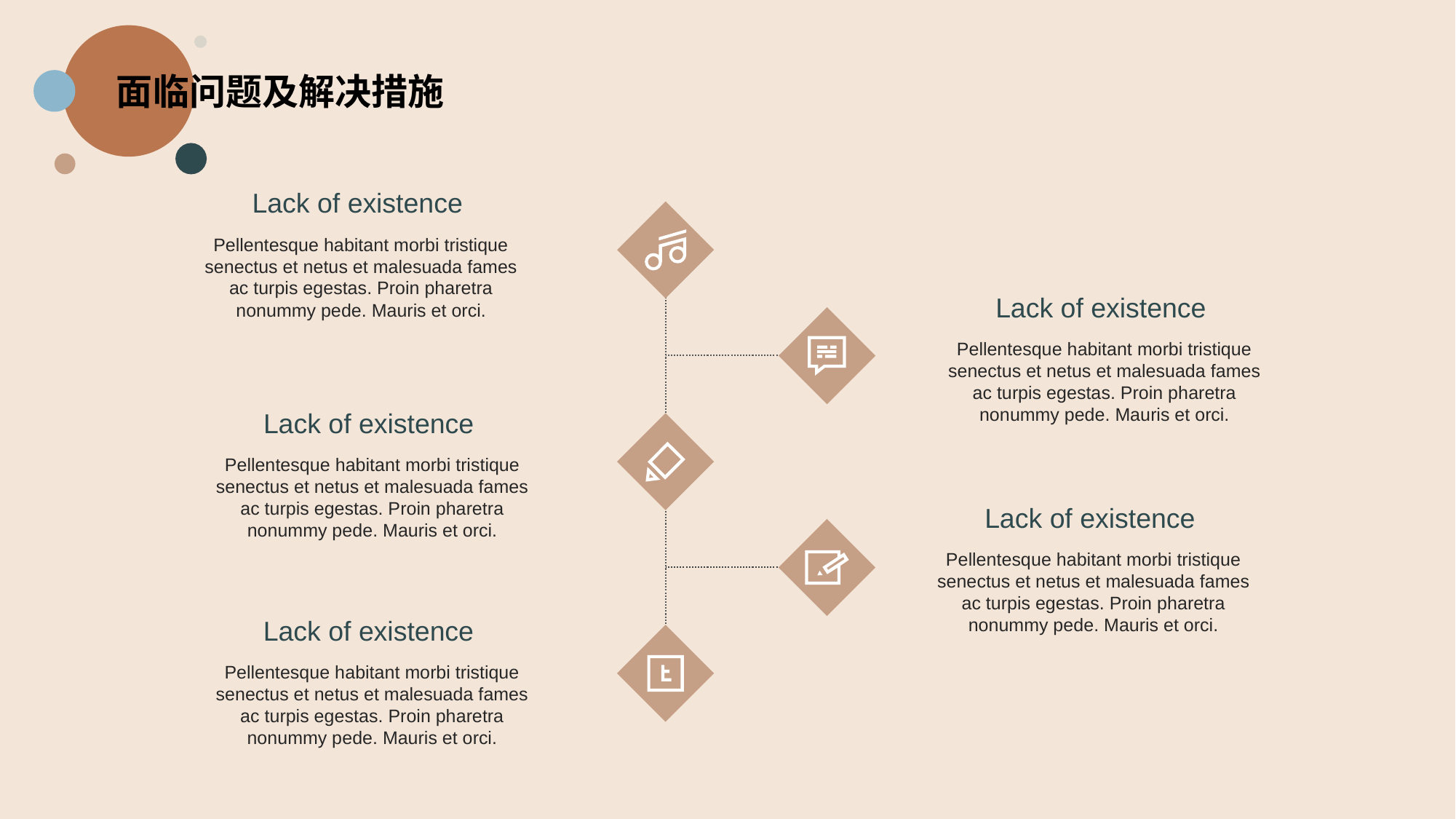

面临问题及解决措施
Lack of existence

Pellentesque habitant morbi tristique senectus et netus et malesuada fames ac turpis egestas. Proin pharetra nonummy pede. Mauris et orci.
Lack of existence
Pellentesque habitant morbi tristique senectus et netus et malesuada fames ac turpis egestas. Proin pharetra nonummy pede. Mauris et orci.
Lack of existence
Pellentesque habitant morbi tristique senectus et netus et malesuada fames ac turpis egestas. Proin pharetra nonummy pede. Mauris et orci.
Lack of existence
Pellentesque habitant morbi tristique senectus et netus et malesuada fames ac turpis egestas. Proin pharetra nonummy pede. Mauris et orci.
Lack of existence
Pellentesque habitant morbi tristique senectus et netus et malesuada fames ac turpis egestas. Proin pharetra nonummy pede. Mauris et orci.